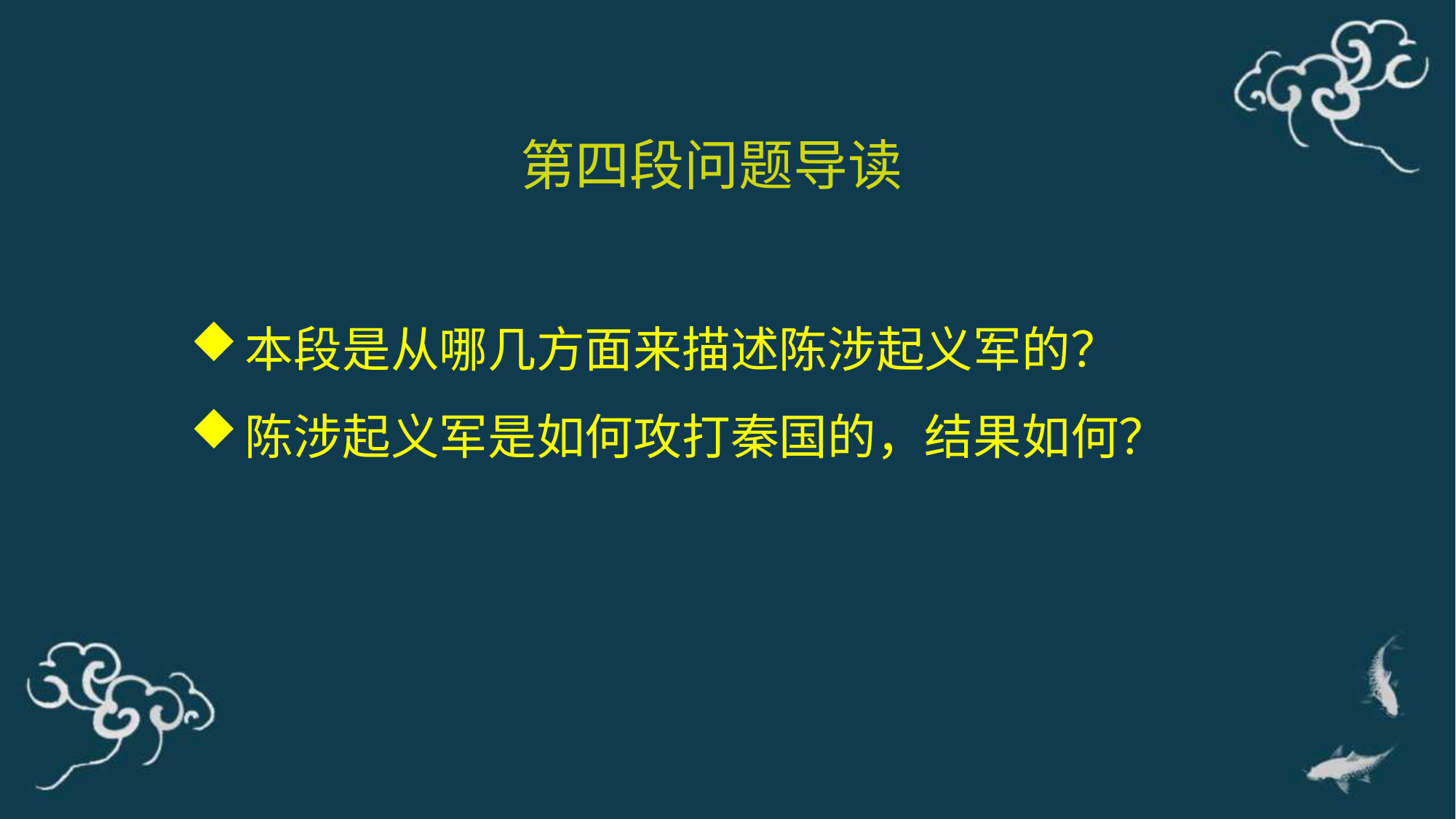

第四段问题导读
本段是从哪几方面来描述陈涉起义军的？
陈涉起义军是如何攻打秦国的，结果如何？